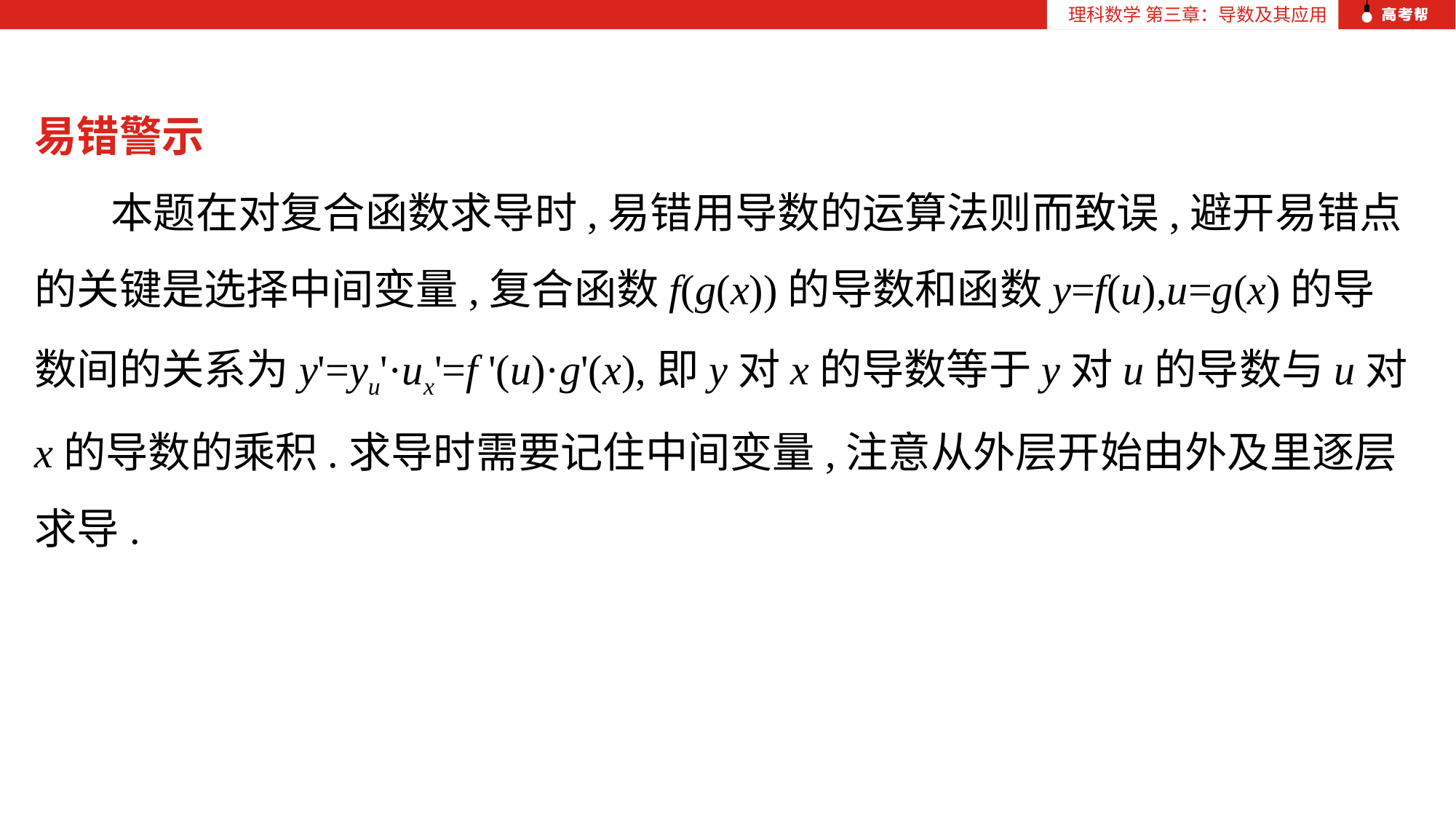

理科数学 第三章：导数及其应用
易错警示
       本题在对复合函数求导时,易错用导数的运算法则而致误,避开易错点的关键是选择中间变量,复合函数f(g(x))的导数和函数y=f(u),u=g(x)的导数间的关系为y'=yu'·ux'=f '(u)·g'(x),即y对x的导数等于y对u的导数与u对x的导数的乘积.求导时需要记住中间变量,注意从外层开始由外及里逐层求导.